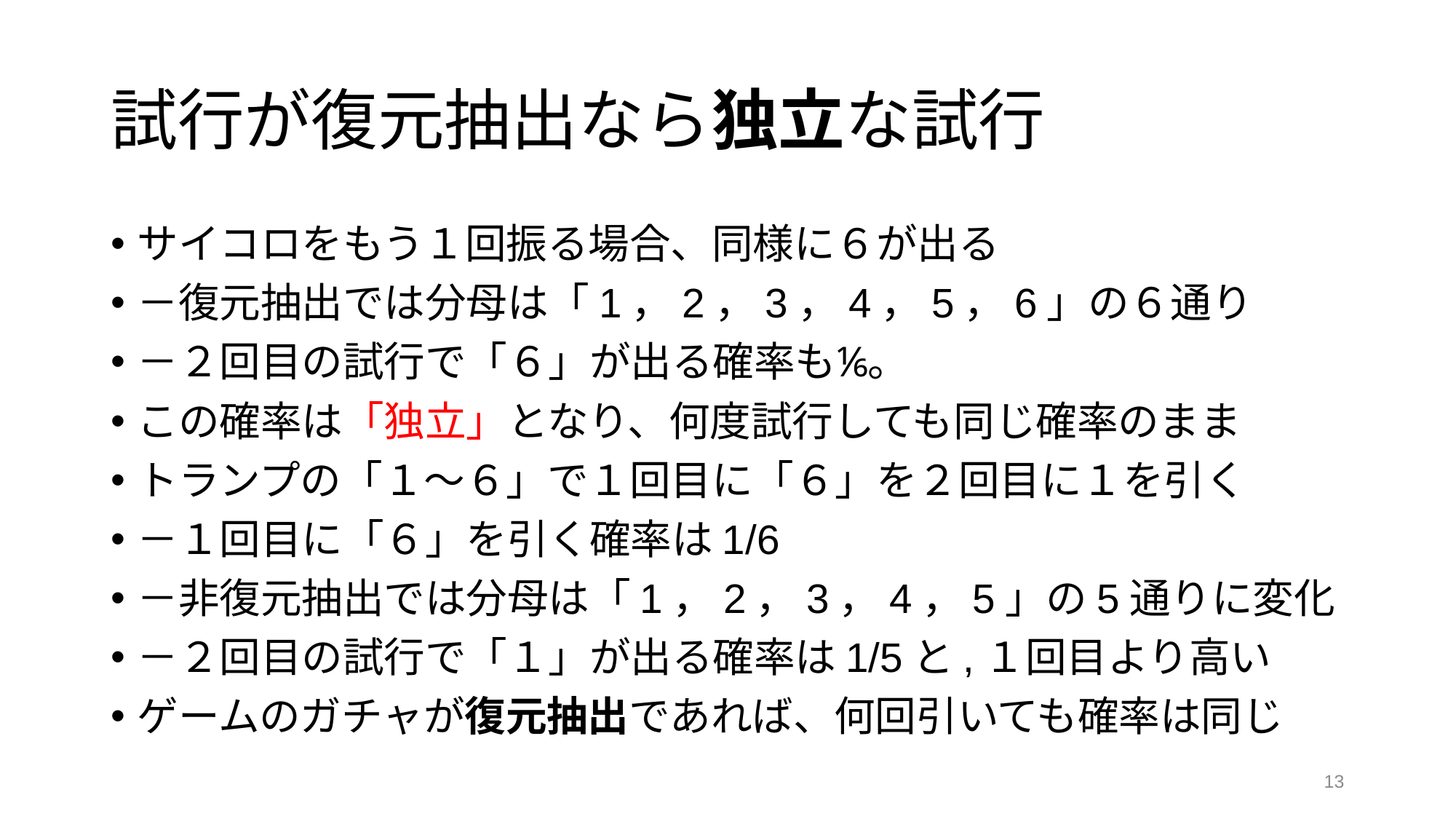

# 試行が復元抽出なら独立な試行
サイコロをもう１回振る場合、同様に６が出る
－復元抽出では分母は「1，2，3，4，5，6」の６通り
－２回目の試行で「６」が出る確率も⅙。
この確率は「独立」となり、何度試行しても同じ確率のまま
トランプの「１～６」で１回目に「６」を２回目に１を引く
－１回目に「６」を引く確率は1/6
－非復元抽出では分母は「1，2，3，4，5」の5通りに変化
－２回目の試行で「１」が出る確率は1/5と,１回目より高い
ゲームのガチャが復元抽出であれば、何回引いても確率は同じ

13